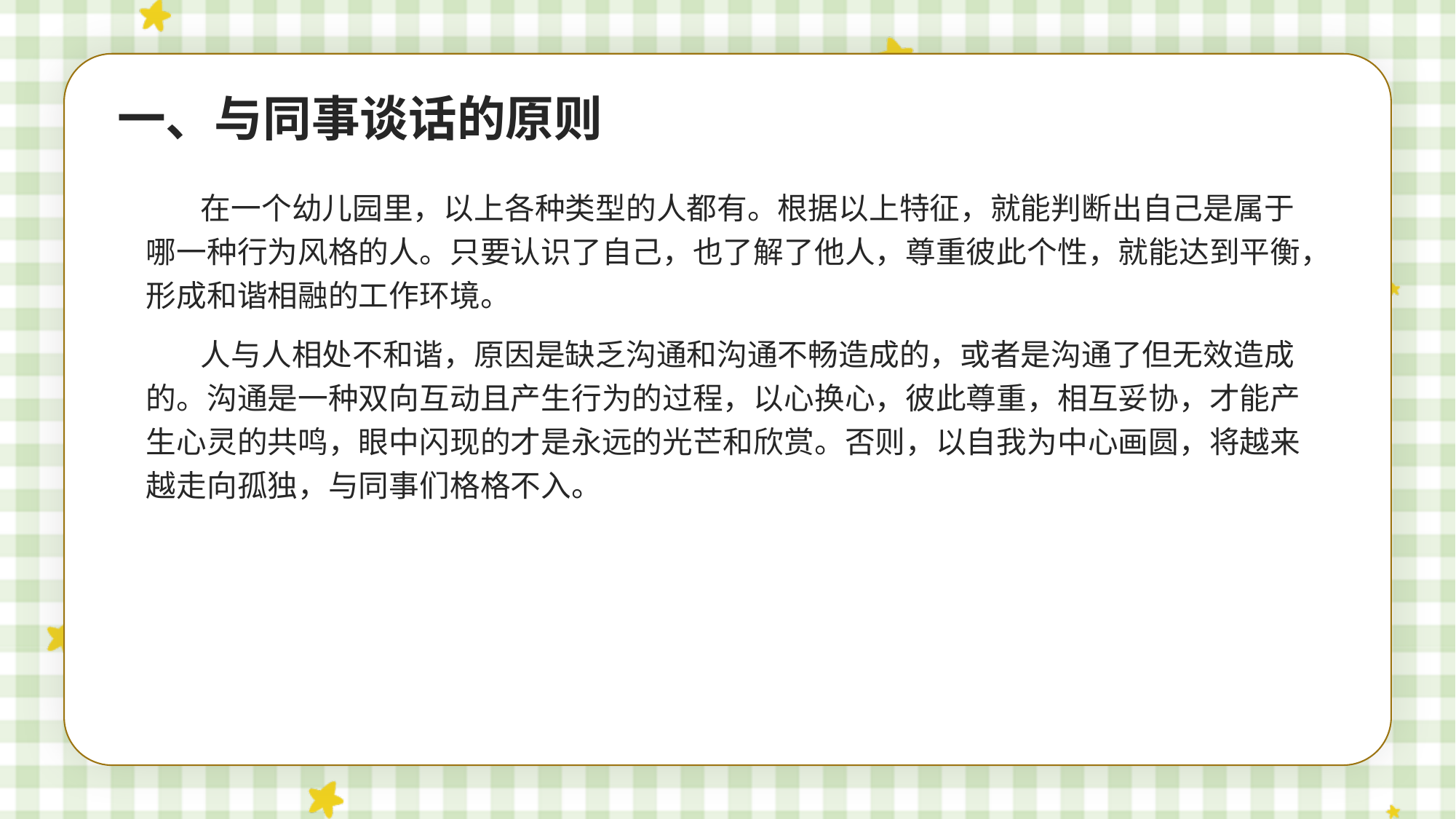

一、与同事谈话的原则
在一个幼儿园里，以上各种类型的人都有。根据以上特征，就能判断出自己是属于哪一种行为风格的人。只要认识了自己，也了解了他人，尊重彼此个性，就能达到平衡，形成和谐相融的工作环境。
人与人相处不和谐，原因是缺乏沟通和沟通不畅造成的，或者是沟通了但无效造成的。沟通是一种双向互动且产生行为的过程，以心换心，彼此尊重，相互妥协，才能产生心灵的共鸣，眼中闪现的才是永远的光芒和欣赏。否则，以自我为中心画圆，将越来越走向孤独，与同事们格格不入。